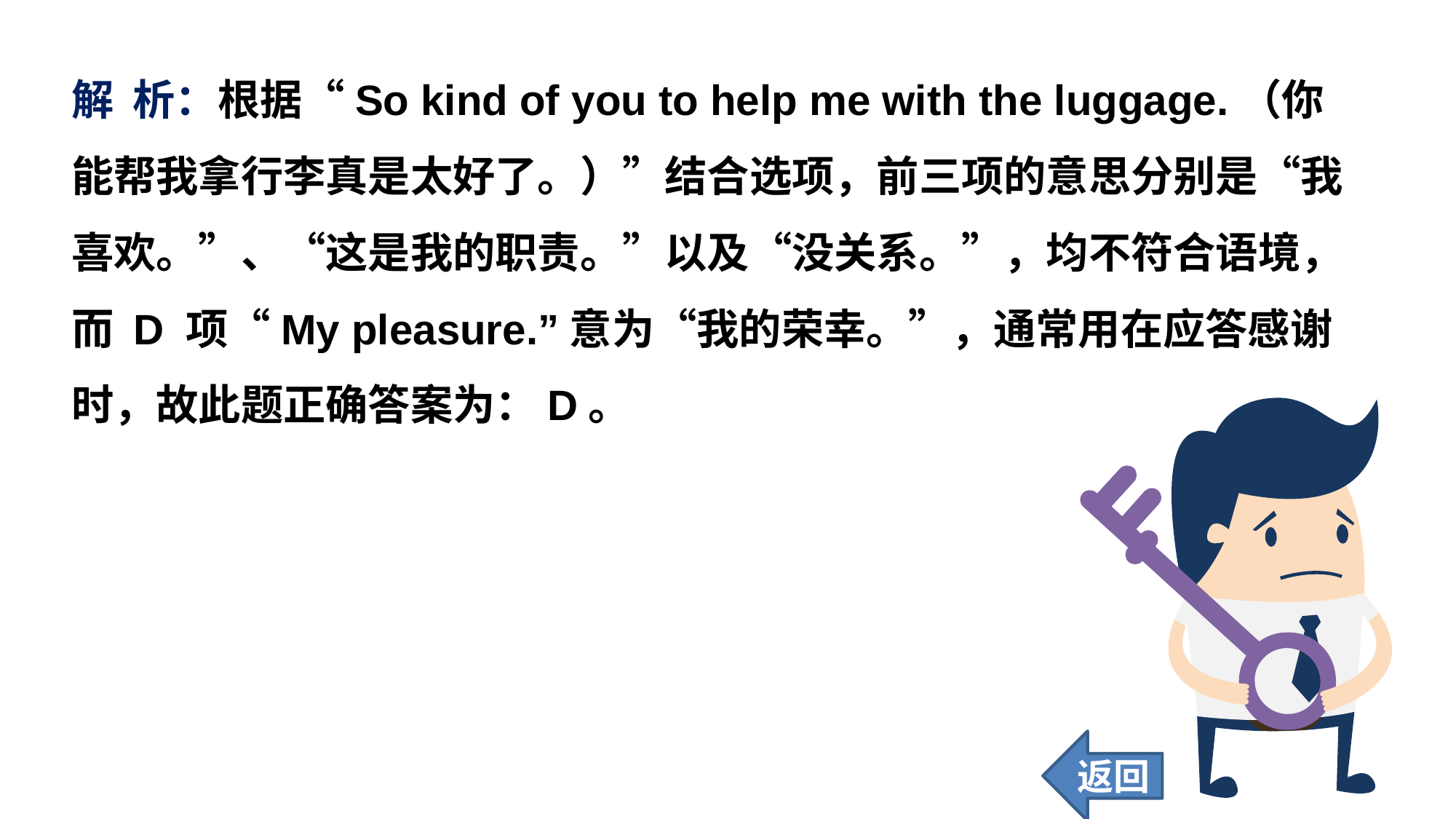

解  析：根据“So kind of you to help me with the luggage.（你能帮我拿行李真是太好了。）”结合选项，前三项的意思分别是“我喜欢。”、“这是我的职责。”以及“没关系。”，均不符合语境，而 D 项“My pleasure.”意为“我的荣幸。”，通常用在应答感谢时，故此题正确答案为：D。

返回
115